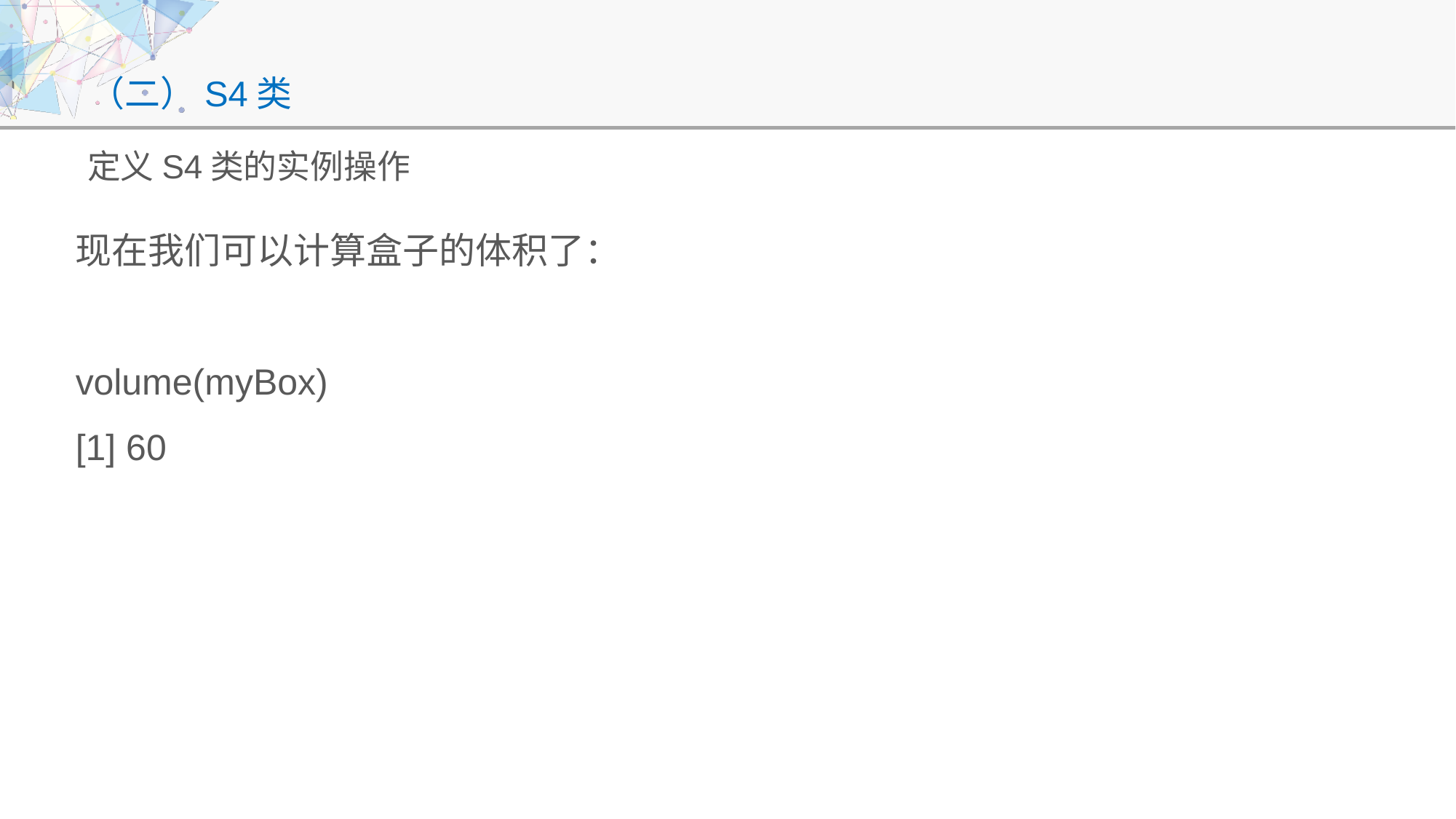

# （二）S4类
定义S4类的实例操作

现在我们可以计算盒子的体积了：

volume(myBox)
[1] 60